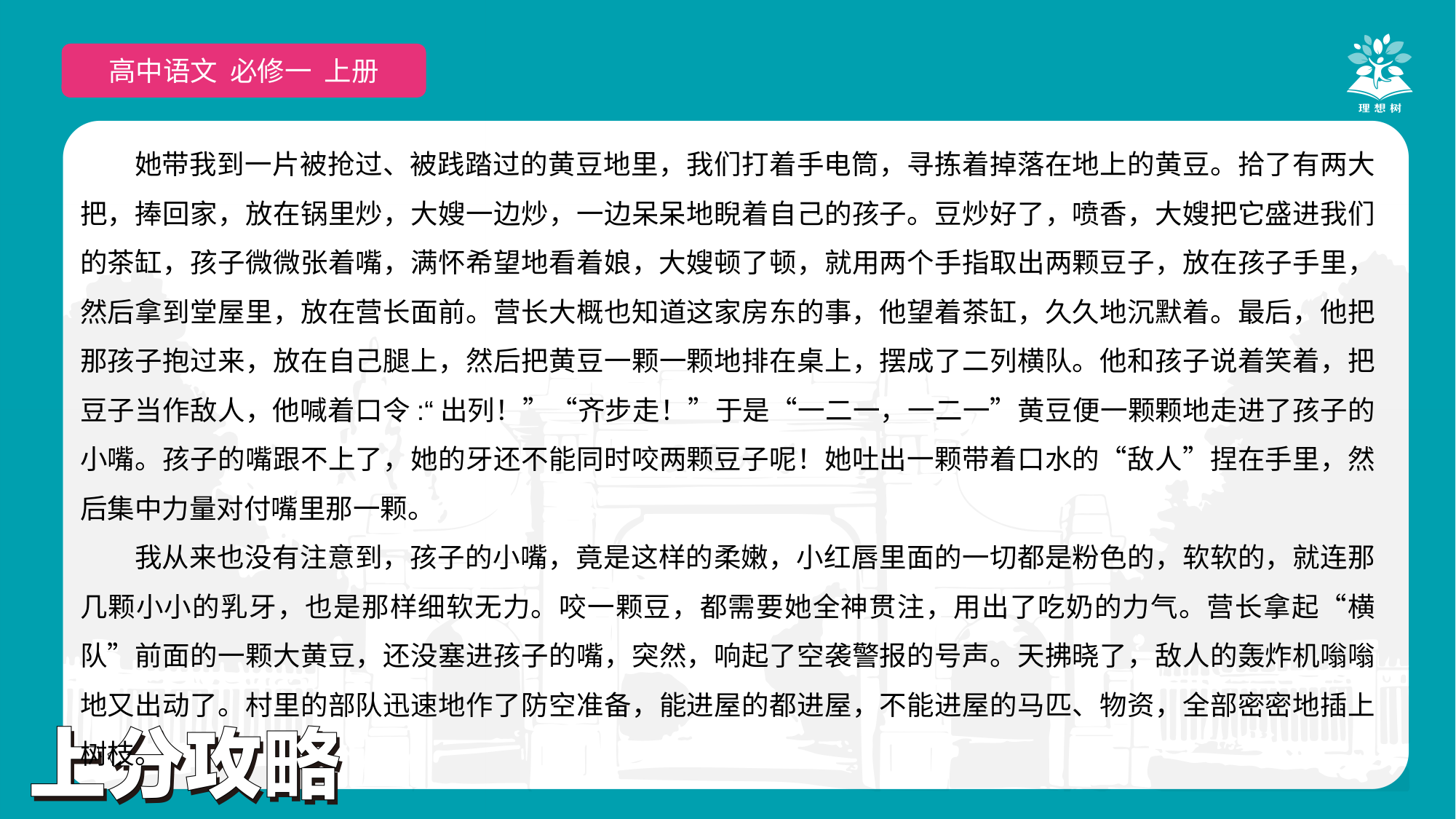

高中语文  选择性必修上
高中语文  必修一  上册
她带我到一片被抢过、被践踏过的黄豆地里，我们打着手电筒，寻拣着掉落在地上的黄豆。拾了有两大把，捧回家，放在锅里炒，大嫂一边炒，一边呆呆地睨着自己的孩子。豆炒好了，喷香，大嫂把它盛进我们的茶缸，孩子微微张着嘴，满怀希望地看着娘，大嫂顿了顿，就用两个手指取出两颗豆子，放在孩子手里，然后拿到堂屋里，放在营长面前。营长大概也知道这家房东的事，他望着茶缸，久久地沉默着。最后，他把那孩子抱过来，放在自己腿上，然后把黄豆一颗一颗地排在桌上，摆成了二列横队。他和孩子说着笑着，把豆子当作敌人，他喊着口令:“出列！”“齐步走！”于是“一二一，一二一”黄豆便一颗颗地走进了孩子的小嘴。孩子的嘴跟不上了，她的牙还不能同时咬两颗豆子呢！她吐出一颗带着口水的“敌人”捏在手里，然后集中力量对付嘴里那一颗。
我从来也没有注意到，孩子的小嘴，竟是这样的柔嫩，小红唇里面的一切都是粉色的，软软的，就连那几颗小小的乳牙，也是那样细软无力。咬一颗豆，都需要她全神贯注，用出了吃奶的力气。营长拿起“横队”前面的一颗大黄豆，还没塞进孩子的嘴，突然，响起了空袭警报的号声。天拂晓了，敌人的轰炸机嗡嗡地又出动了。村里的部队迅速地作了防空准备，能进屋的都进屋，不能进屋的马匹、物资，全部密密地插上树枝。